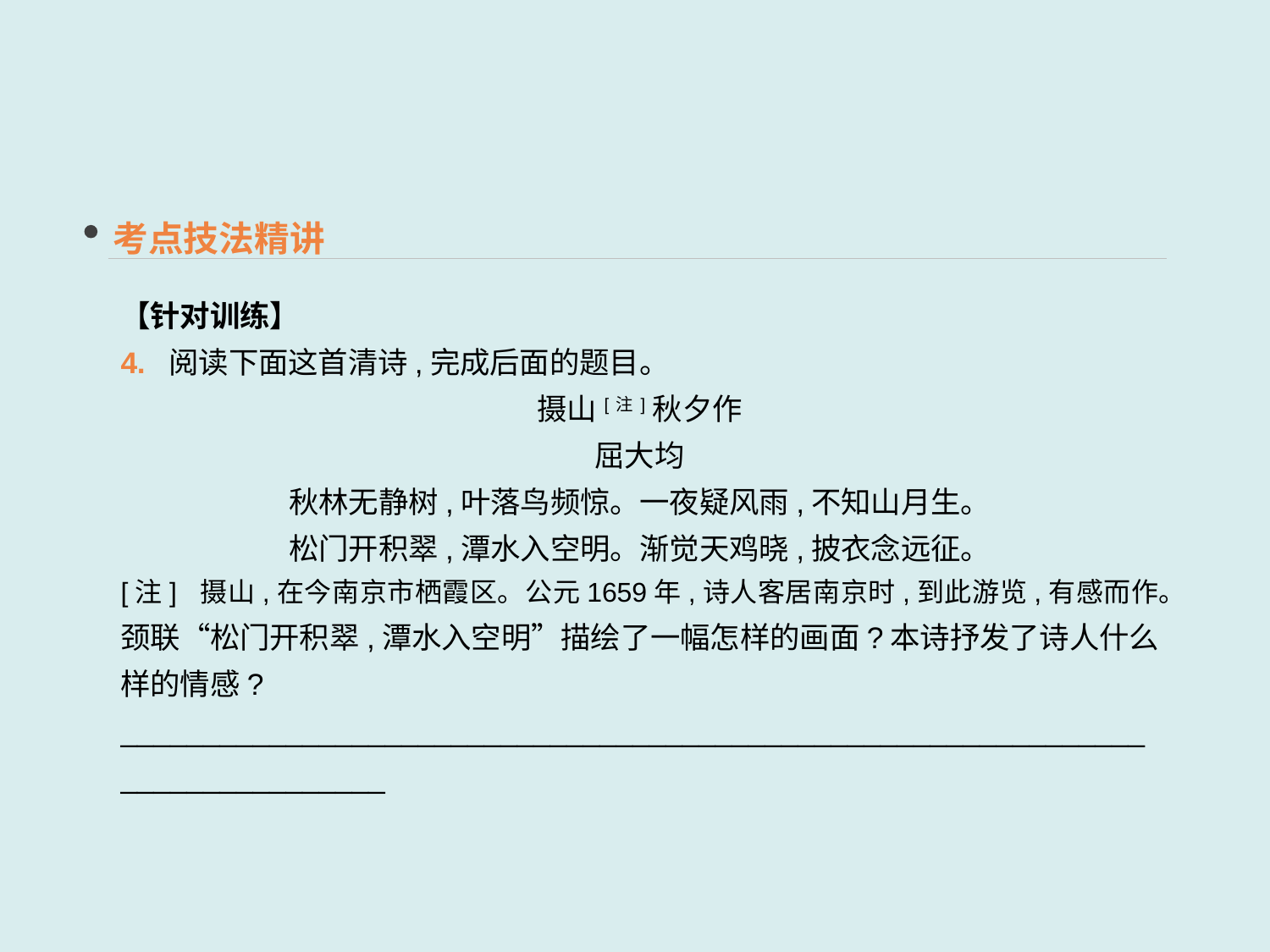

考点技法精讲

【针对训练】
4.  阅读下面这首清诗,完成后面的题目。
摄山[注]秋夕作
屈大均
秋林无静树,叶落鸟频惊。一夜疑风雨,不知山月生。
松门开积翠,潭水入空明。渐觉天鸡晓,披衣念远征。
[注]  摄山,在今南京市栖霞区。公元1659年,诗人客居南京时,到此游览,有感而作。
颈联“松门开积翠,潭水入空明”描绘了一幅怎样的画面?本诗抒发了诗人什么样的情感?
______________________________________________________________________________